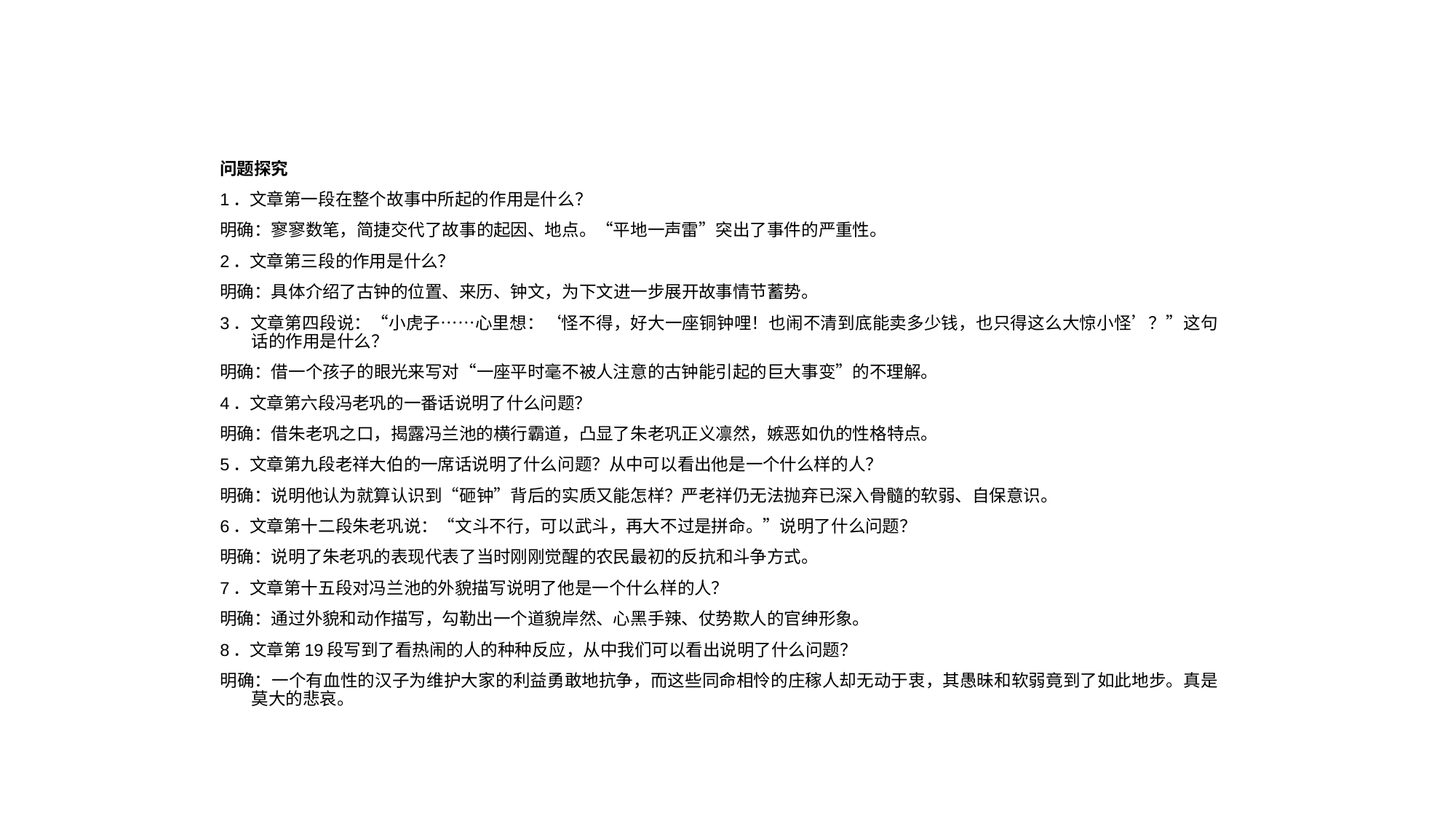

问题探究
1．文章第一段在整个故事中所起的作用是什么？
明确：寥寥数笔，简捷交代了故事的起因、地点。“平地一声雷”突出了事件的严重性。
2．文章第三段的作用是什么？
明确：具体介绍了古钟的位置、来历、钟文，为下文进一步展开故事情节蓄势。
3．文章第四段说：“小虎子……心里想：‘怪不得，好大一座铜钟哩！也闹不清到底能卖多少钱，也只得这么大惊小怪’？”这句话的作用是什么？
明确：借一个孩子的眼光来写对“一座平时毫不被人注意的古钟能引起的巨大事变”的不理解。
4．文章第六段冯老巩的一番话说明了什么问题？
明确：借朱老巩之口，揭露冯兰池的横行霸道，凸显了朱老巩正义凛然，嫉恶如仇的性格特点。
5．文章第九段老祥大伯的一席话说明了什么问题？从中可以看出他是一个什么样的人？
明确：说明他认为就算认识到“砸钟”背后的实质又能怎样？严老祥仍无法抛弃已深入骨髓的软弱、自保意识。
6．文章第十二段朱老巩说：“文斗不行，可以武斗，再大不过是拼命。”说明了什么问题？
明确：说明了朱老巩的表现代表了当时刚刚觉醒的农民最初的反抗和斗争方式。
7．文章第十五段对冯兰池的外貌描写说明了他是一个什么样的人？
明确：通过外貌和动作描写，勾勒出一个道貌岸然、心黑手辣、仗势欺人的官绅形象。
8．文章第19段写到了看热闹的人的种种反应，从中我们可以看出说明了什么问题？
明确：一个有血性的汉子为维护大家的利益勇敢地抗争，而这些同命相怜的庄稼人却无动于衷，其愚昧和软弱竟到了如此地步。真是莫大的悲哀。